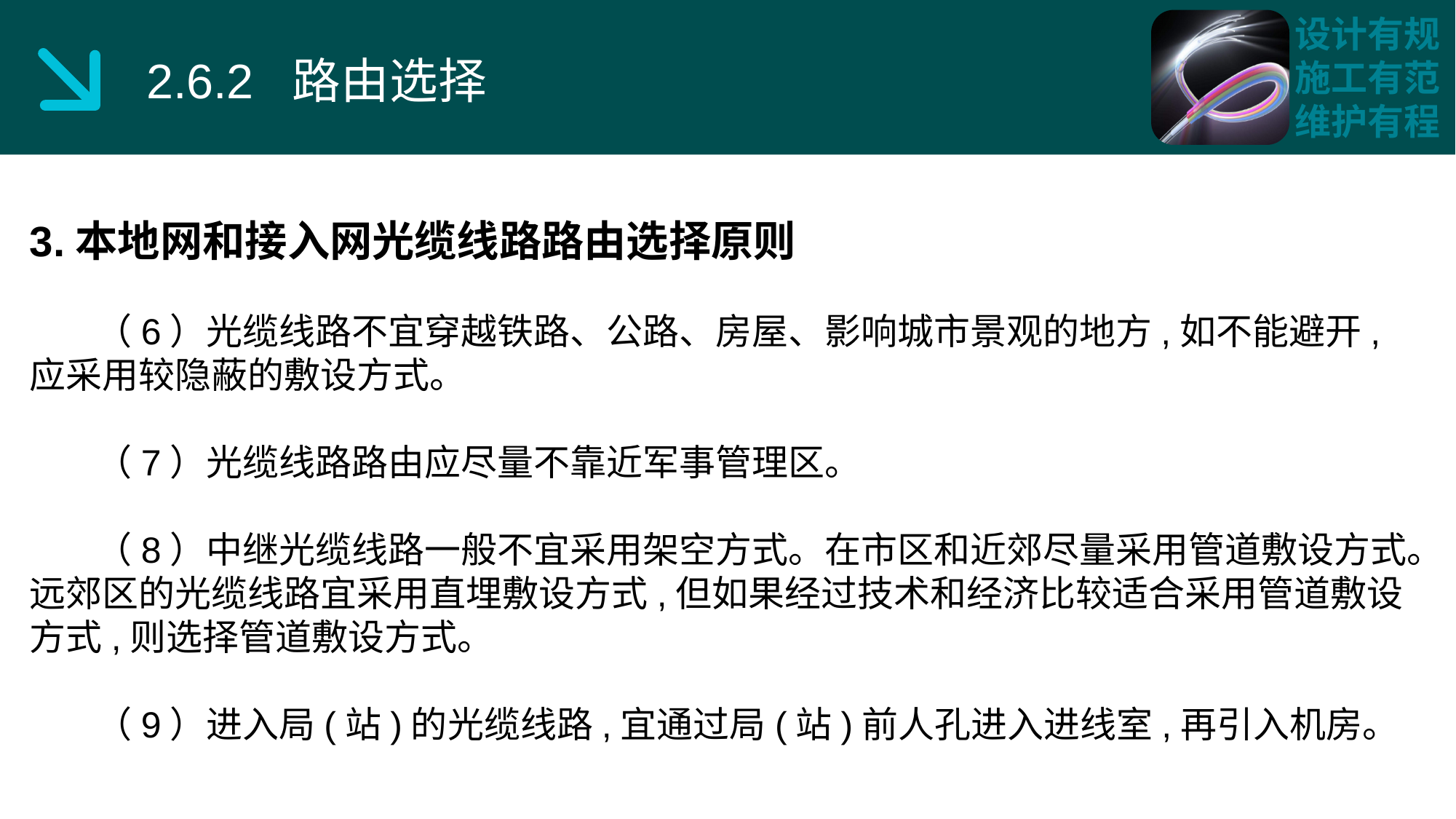

2.6.2  路由选择

3.本地网和接入网光缆线路路由选择原则

       （6）光缆线路不宜穿越铁路、公路、房屋、影响城市景观的地方,如不能避开,应采用较隐蔽的敷设方式。

       （7）光缆线路路由应尽量不靠近军事管理区。

       （8）中继光缆线路一般不宜采用架空方式。在市区和近郊尽量采用管道敷设方式。远郊区的光缆线路宜采用直埋敷设方式,但如果经过技术和经济比较适合采用管道敷设方式,则选择管道敷设方式。

       （9）进入局(站)的光缆线路,宜通过局(站)前人孔进入进线室,再引入机房。